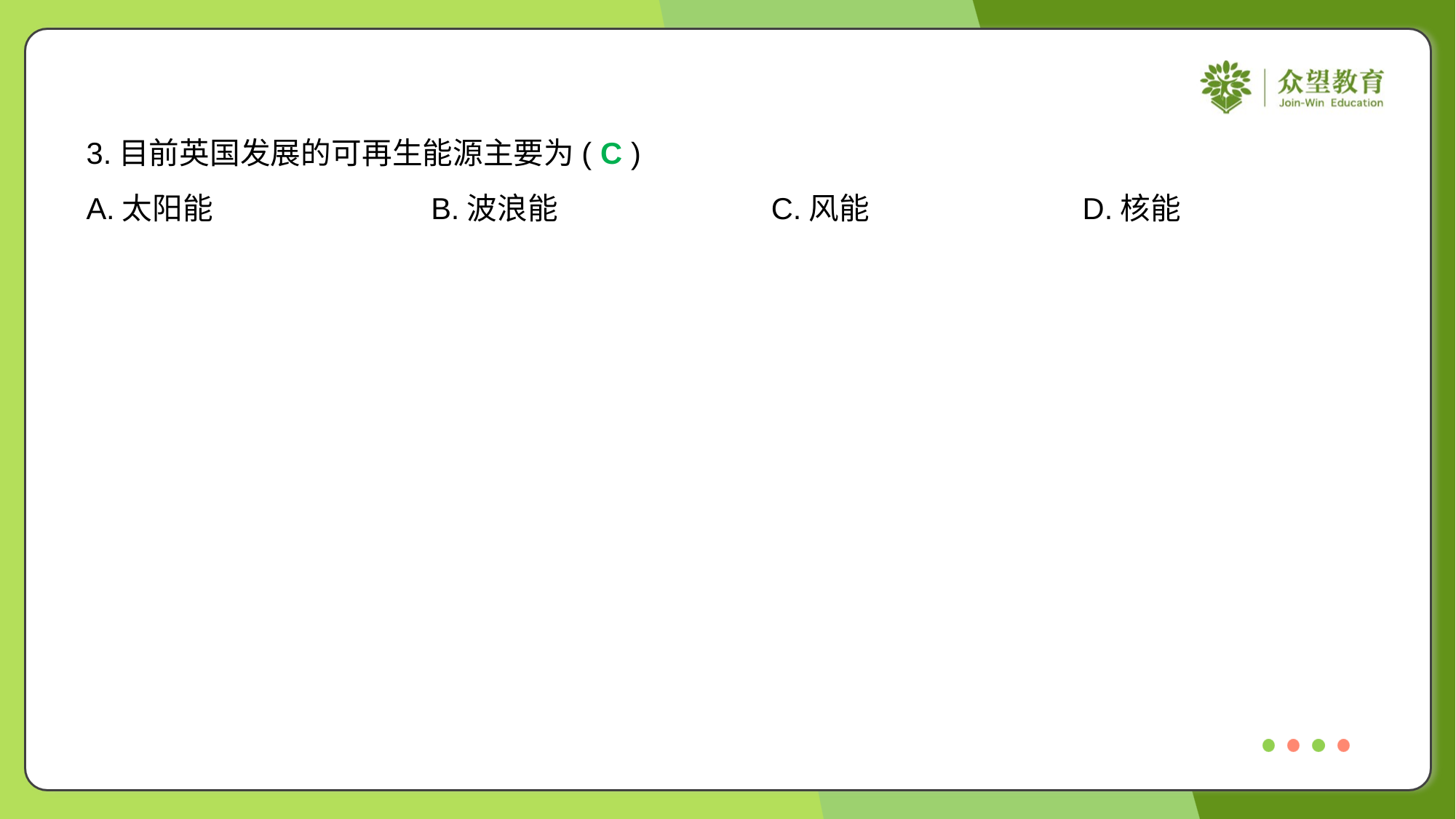

3.目前英国发展的可再生能源主要为(     )
C
A.太阳能	B.波浪能	C.风能	D.核能